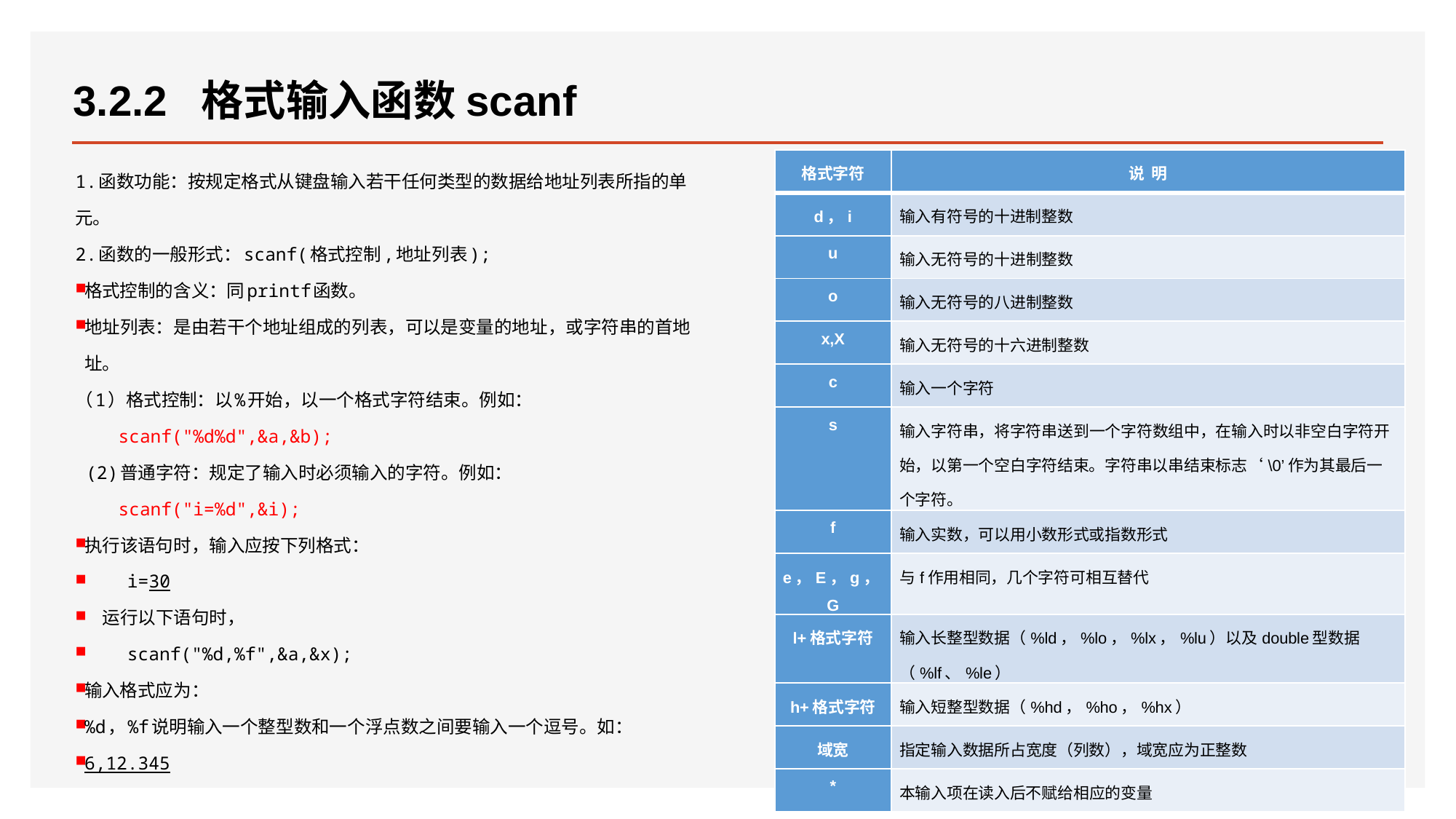

# 3.2.2  格式输入函数scanf
1.函数功能：按规定格式从键盘输入若干任何类型的数据给地址列表所指的单元。
2.函数的一般形式：scanf(格式控制,地址列表);
格式控制的含义：同printf函数。
地址列表：是由若干个地址组成的列表，可以是变量的地址，或字符串的首地址。
（1）格式控制：以%开始，以一个格式字符结束。例如：
    scanf("%d%d",&a,&b);
 (2)普通字符：规定了输入时必须输入的字符。例如：
    scanf("i=%d",&i);
执行该语句时，输入应按下列格式：
    i=30
    运行以下语句时，
    scanf("%d,%f",&a,&x);
输入格式应为：
%d，%f说明输入一个整型数和一个浮点数之间要输入一个逗号。如：
6,12.345
| 格式字符 | 说 明 |
| --- | --- |
| d，i | 输入有符号的十进制整数 |
| u | 输入无符号的十进制整数 |
| o | 输入无符号的八进制整数 |
| x,X | 输入无符号的十六进制整数 |
| c | 输入一个字符 |
| s | 输入字符串，将字符串送到一个字符数组中，在输入时以非空白字符开始，以第一个空白字符结束。字符串以串结束标志‘\0’作为其最后一个字符。 |
| f | 输入实数，可以用小数形式或指数形式 |
| e，E，g，G | 与f作用相同，几个字符可相互替代 |
| l+格式字符 | 输入长整型数据（%ld，%lo，%lx，%lu）以及double型数据（%lf、%le） |
| h+格式字符 | 输入短整型数据（%hd，%ho，%hx） |
| 域宽 | 指定输入数据所占宽度（列数），域宽应为正整数 |
| \* | 本输入项在读入后不赋给相应的变量 |